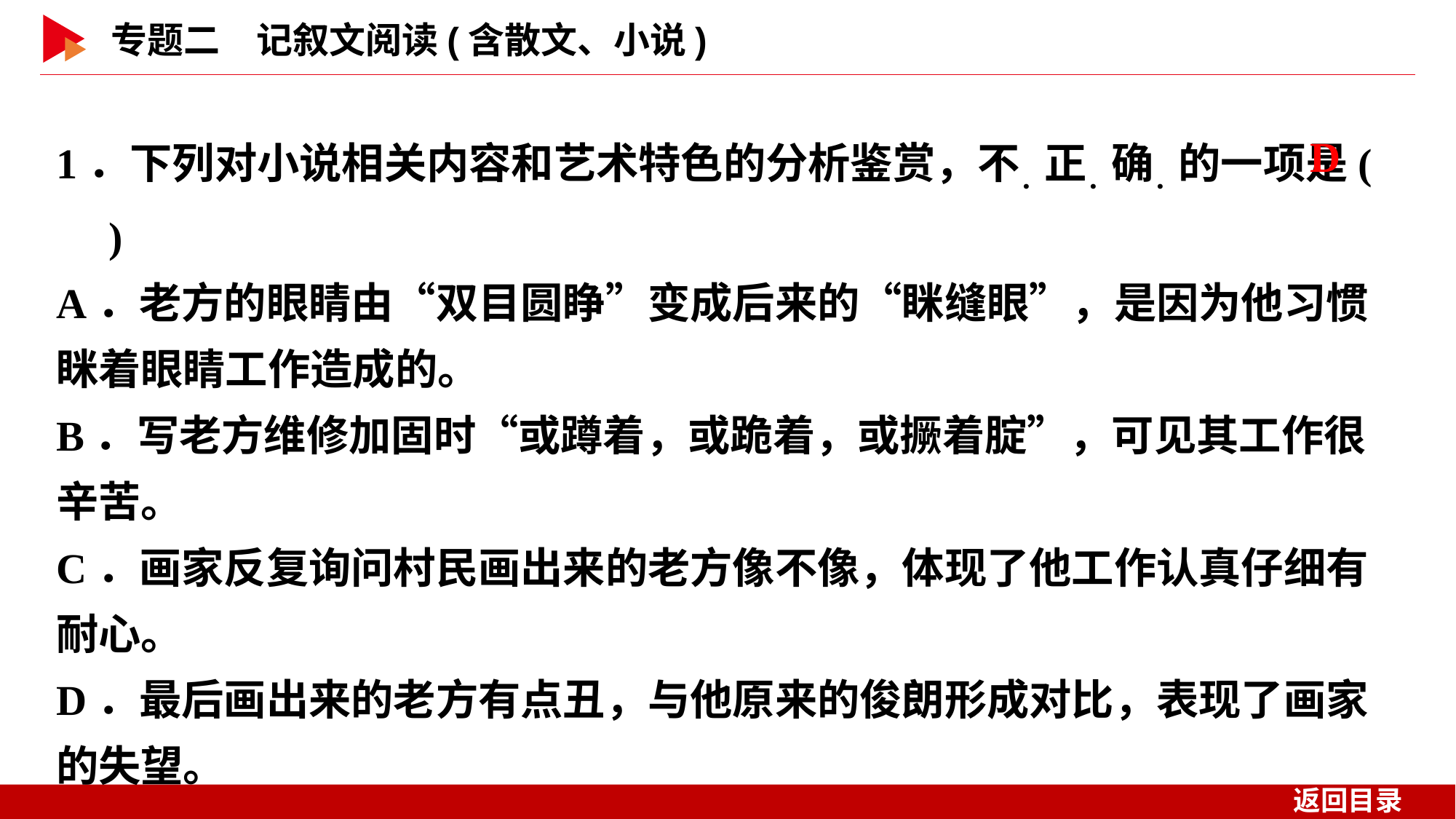

1．下列对小说相关内容和艺术特色的分析鉴赏，不．正．确．的一项是(        )
A．老方的眼睛由“双目圆睁”变成后来的“眯缝眼”，是因为他习惯眯着眼睛工作造成的。
B．写老方维修加固时“或蹲着，或跪着，或撅着腚”，可见其工作很辛苦。
C．画家反复询问村民画出来的老方像不像，体现了他工作认真仔细有耐心。
D．最后画出来的老方有点丑，与他原来的俊朗形成对比，表现了画家的失望。
   D